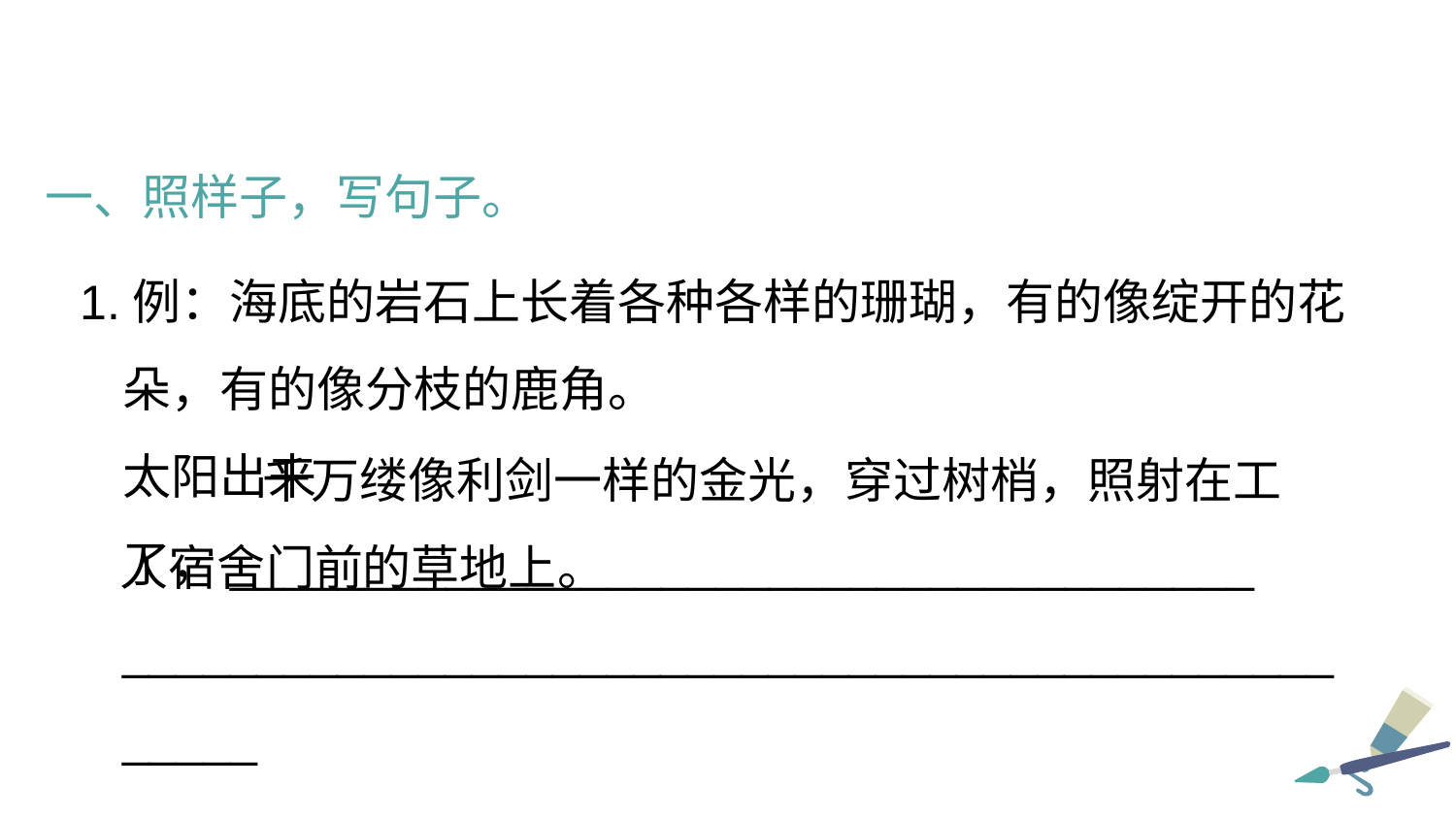

一、照样子，写句子。
1.例：海底的岩石上长着各种各样的珊瑚，有的像绽开的花朵，有的像分枝的鹿角。
太阳出来了，______________________________________
__________________________________________________
            千万缕像利剑一样的金光，穿过树梢，照射在工人宿舍门前的草地上。